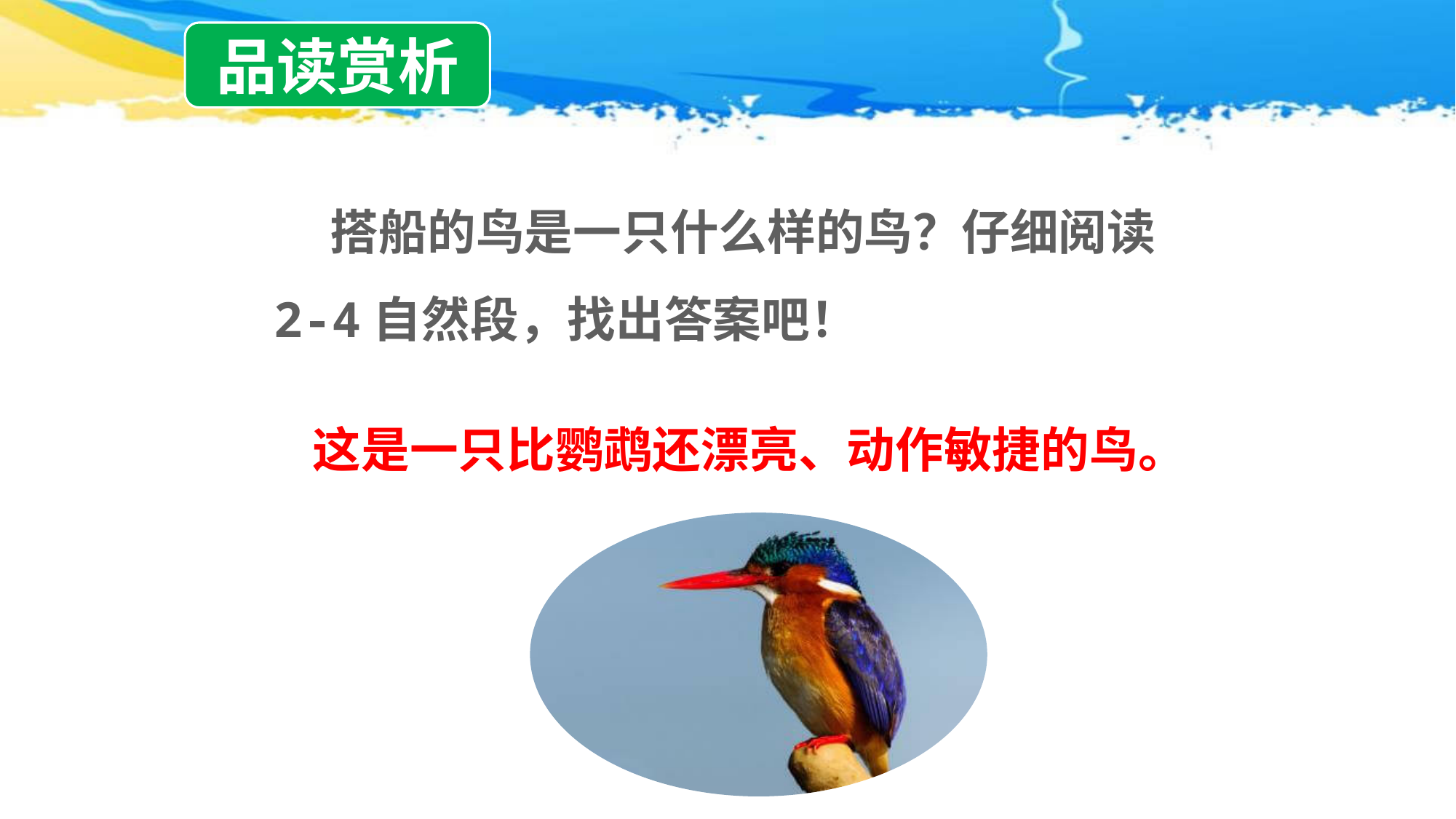

品读赏析
    搭船的鸟是一只什么样的鸟？仔细阅读2-4自然段，找出答案吧！
这是一只比鹦鹉还漂亮、动作敏捷的鸟。